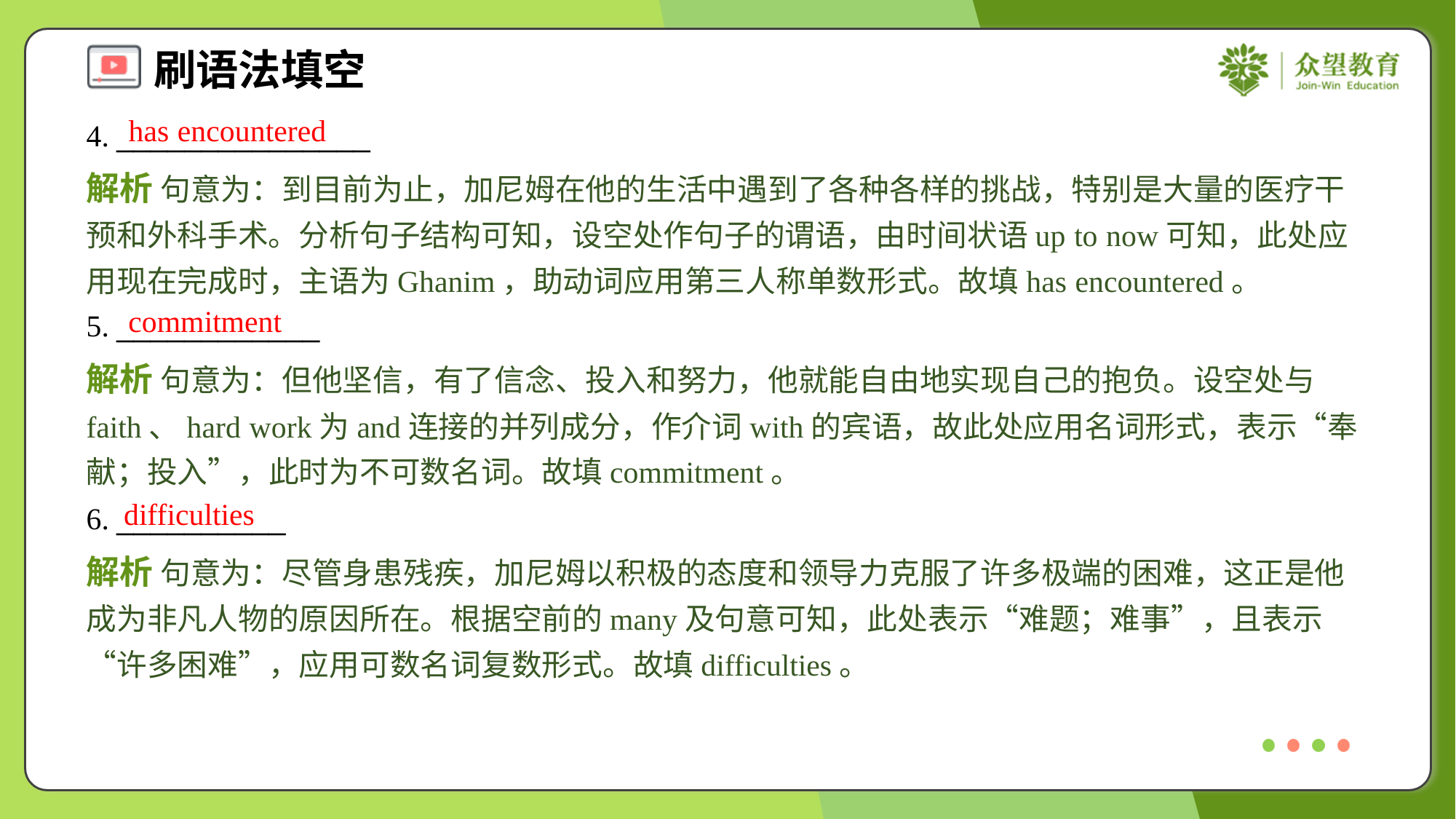

has encountered
4. _______________
解析 句意为：到目前为止，加尼姆在他的生活中遇到了各种各样的挑战，特别是大量的医疗干预和外科手术。分析句子结构可知，设空处作句子的谓语，由时间状语up to now可知，此处应用现在完成时，主语为Ghanim，助动词应用第三人称单数形式。故填has encountered。
commitment
5. ____________
解析 句意为：但他坚信，有了信念、投入和努力，他就能自由地实现自己的抱负。设空处与faith、hard work为and连接的并列成分，作介词with的宾语，故此处应用名词形式，表示“奉献；投入”，此时为不可数名词。故填commitment。
difficulties
6. __________
解析 句意为：尽管身患残疾，加尼姆以积极的态度和领导力克服了许多极端的困难，这正是他成为非凡人物的原因所在。根据空前的many及句意可知，此处表示“难题；难事”，且表示“许多困难”，应用可数名词复数形式。故填difficulties。